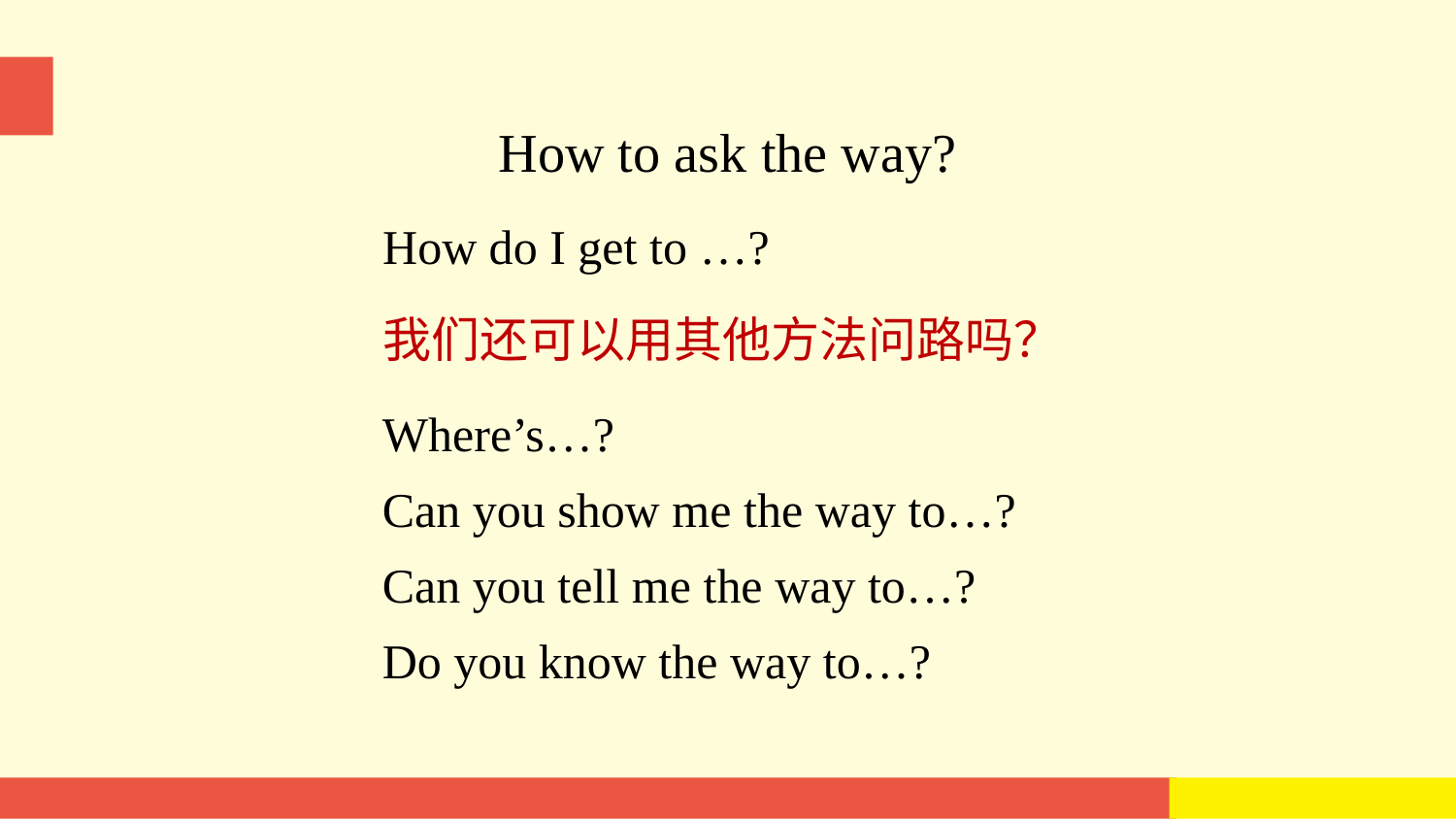

How to ask the way?
How do I get to …?
我们还可以用其他方法问路吗？
Where’s…?
Can you show me the way to…?
Can you tell me the way to…?
Do you know the way to…?